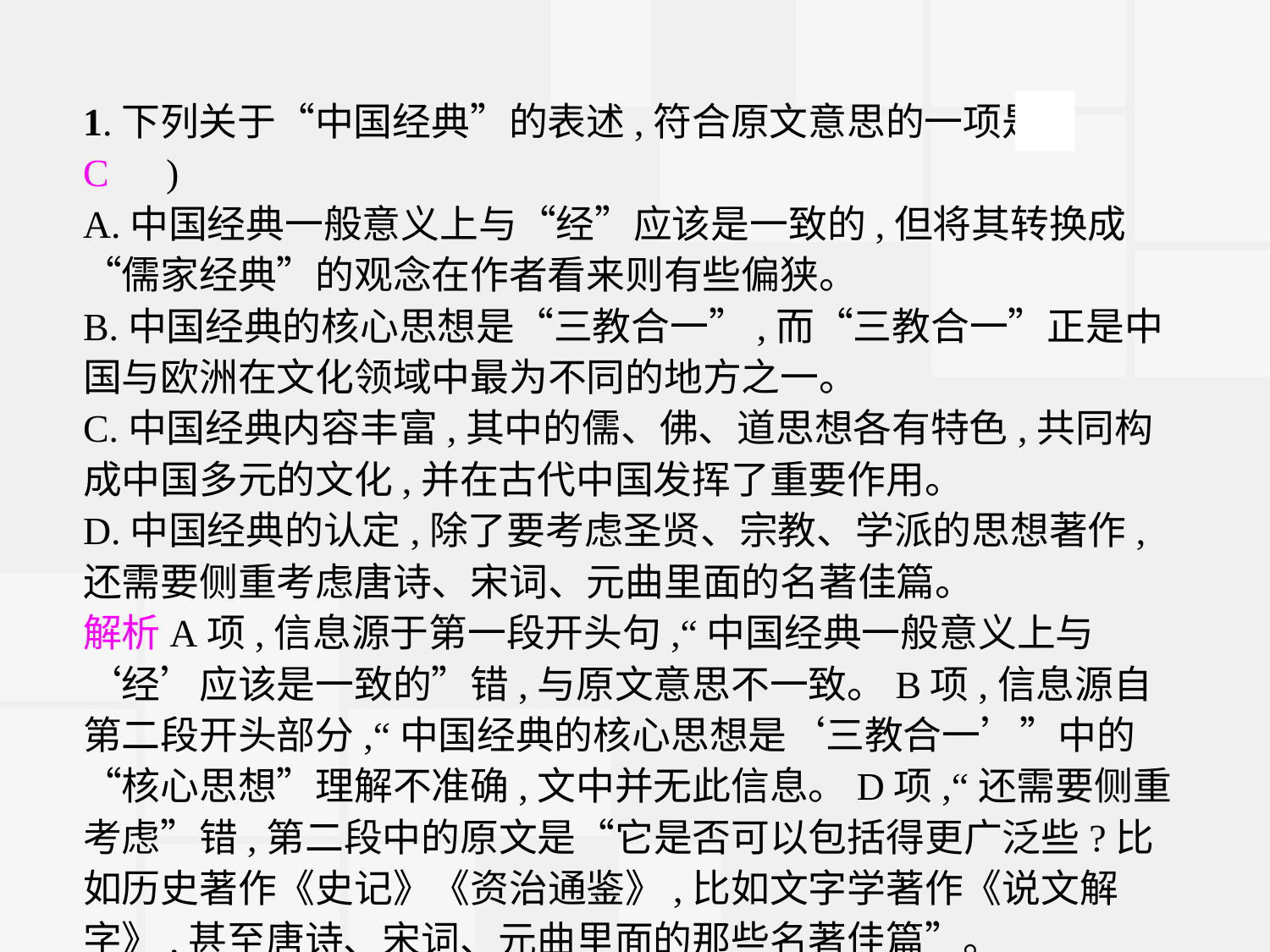

1.下列关于“中国经典”的表述,符合原文意思的一项是(　C　)
A.中国经典一般意义上与“经”应该是一致的,但将其转换成“儒家经典”的观念在作者看来则有些偏狭。
B.中国经典的核心思想是“三教合一”,而“三教合一”正是中国与欧洲在文化领域中最为不同的地方之一。
C.中国经典内容丰富,其中的儒、佛、道思想各有特色,共同构成中国多元的文化,并在古代中国发挥了重要作用。
D.中国经典的认定,除了要考虑圣贤、宗教、学派的思想著作,还需要侧重考虑唐诗、宋词、元曲里面的名著佳篇。
解析A项,信息源于第一段开头句,“中国经典一般意义上与‘经’应该是一致的”错,与原文意思不一致。B项,信息源自第二段开头部分,“中国经典的核心思想是‘三教合一’”中的“核心思想”理解不准确,文中并无此信息。D项,“还需要侧重考虑”错,第二段中的原文是“它是否可以包括得更广泛些?比如历史著作《史记》《资治通鉴》,比如文字学著作《说文解字》,甚至唐诗、宋词、元曲里面的那些名著佳篇”。